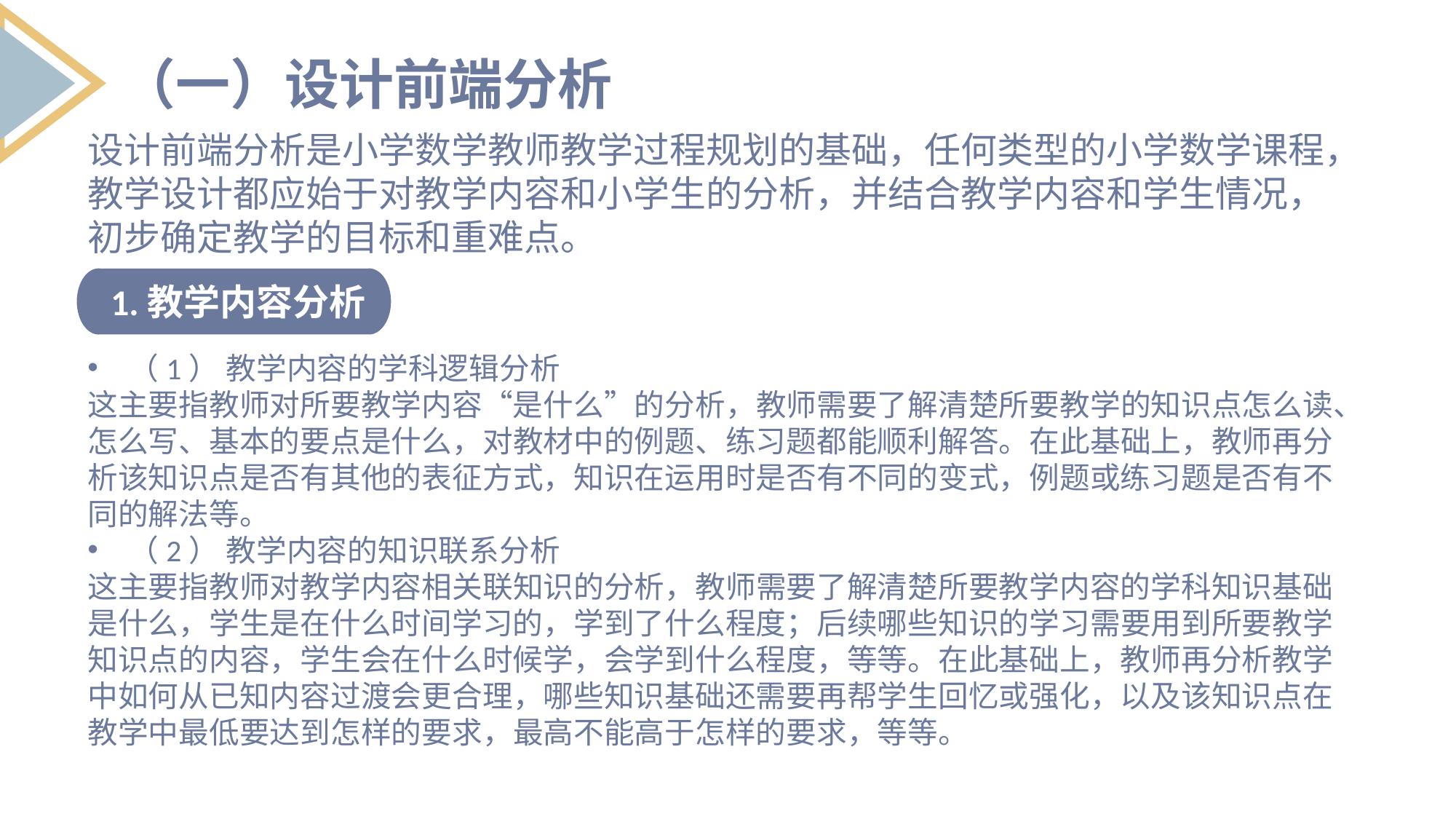

（一）设计前端分析

设计前端分析是小学数学教师教学过程规划的基础，任何类型的小学数学课程，教学设计都应始于对教学内容和小学生的分析，并结合教学内容和学生情况，初步确定教学的目标和重难点。

1.教学内容分析
（1） 教学内容的学科逻辑分析
这主要指教师对所要教学内容“是什么”的分析，教师需要了解清楚所要教学的知识点怎么读、怎么写、基本的要点是什么，对教材中的例题、练习题都能顺利解答。在此基础上，教师再分析该知识点是否有其他的表征方式，知识在运用时是否有不同的变式，例题或练习题是否有不同的解法等。
（2） 教学内容的知识联系分析
这主要指教师对教学内容相关联知识的分析，教师需要了解清楚所要教学内容的学科知识基础是什么，学生是在什么时间学习的，学到了什么程度；后续哪些知识的学习需要用到所要教学知识点的内容，学生会在什么时候学，会学到什么程度，等等。在此基础上，教师再分析教学中如何从已知内容过渡会更合理，哪些知识基础还需要再帮学生回忆或强化，以及该知识点在教学中最低要达到怎样的要求，最高不能高于怎样的要求，等等。